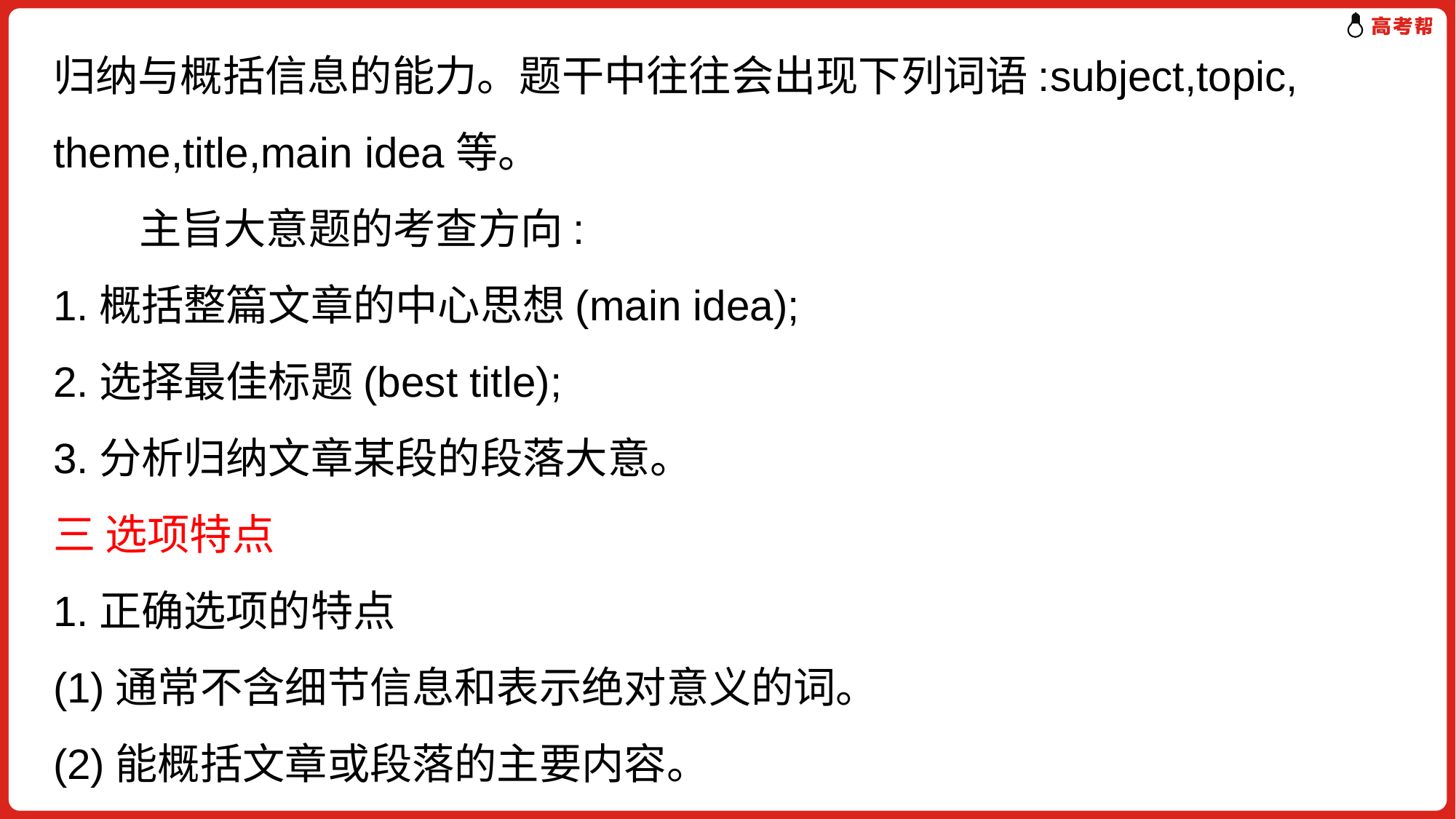

归纳与概括信息的能力。题干中往往会出现下列词语:subject,topic, theme,title,main idea等。
        主旨大意题的考查方向:
1.概括整篇文章的中心思想(main idea);
2.选择最佳标题(best title);
3.分析归纳文章某段的段落大意。
三 选项特点
1.正确选项的特点
(1)通常不含细节信息和表示绝对意义的词。
(2)能概括文章或段落的主要内容。